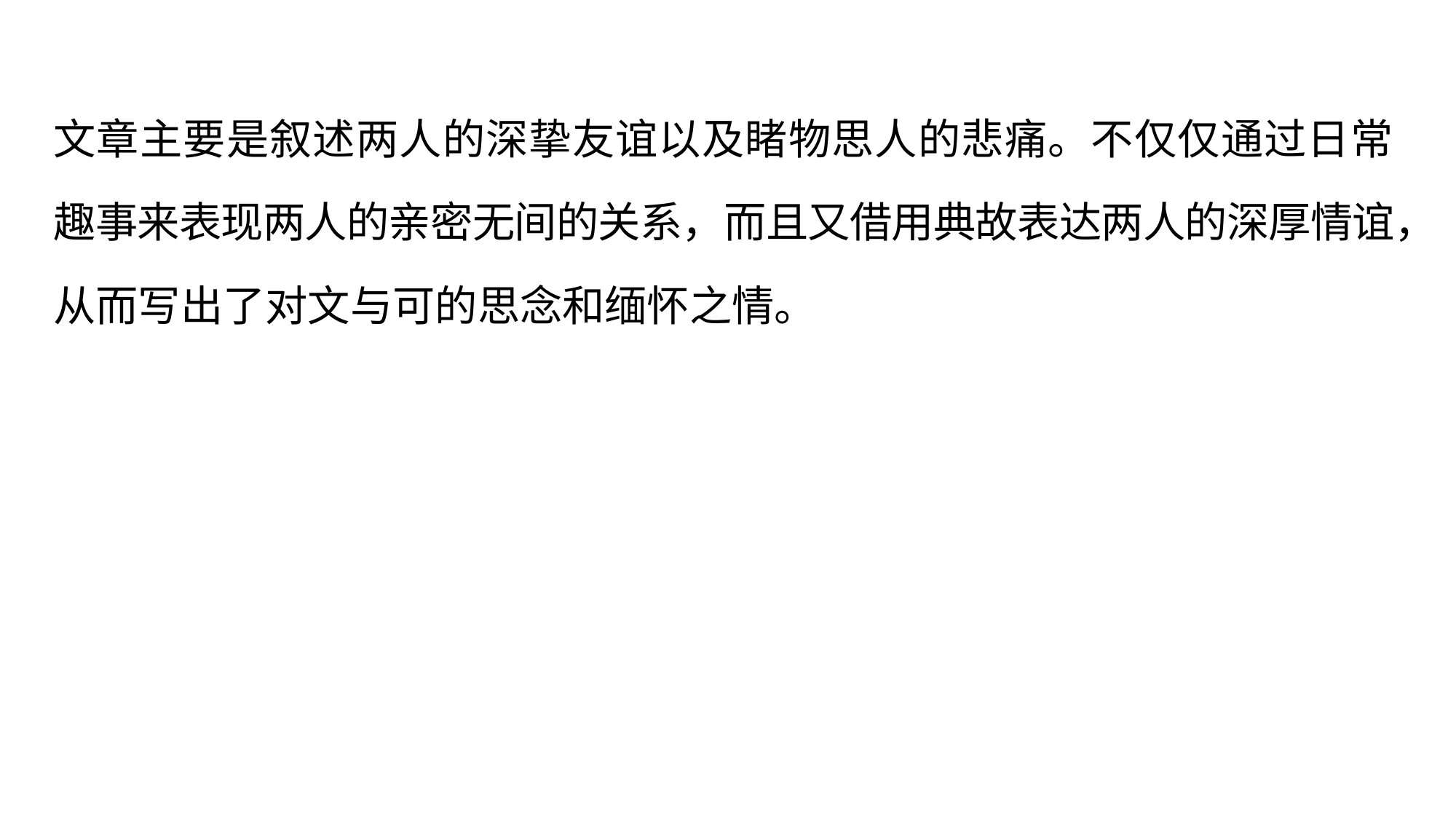

文章主要是叙述两人的深挚友谊以及睹物思人的悲痛。不仅仅通过日常趣事来表现两人的亲密无间的关系，而且又借用典故表达两人的深厚情谊，从而写出了对文与可的思念和缅怀之情。